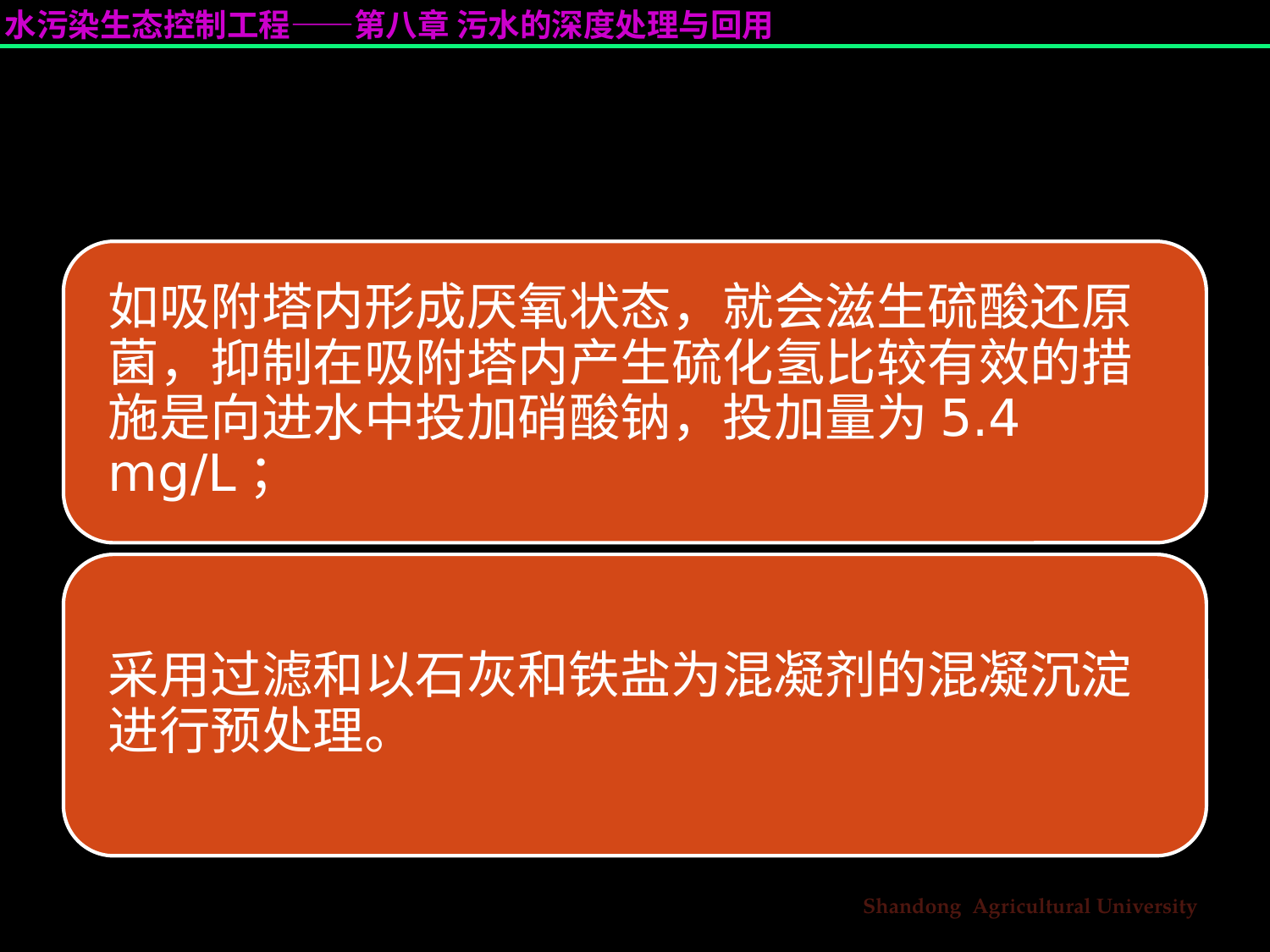

#
如吸附塔内形成厌氧状态，就会滋生硫酸还原菌，抑制在吸附塔内产生硫化氢比较有效的措施是向进水中投加硝酸钠，投加量为5.4 mg/L；
采用过滤和以石灰和铁盐为混凝剂的混凝沉淀进行预处理。